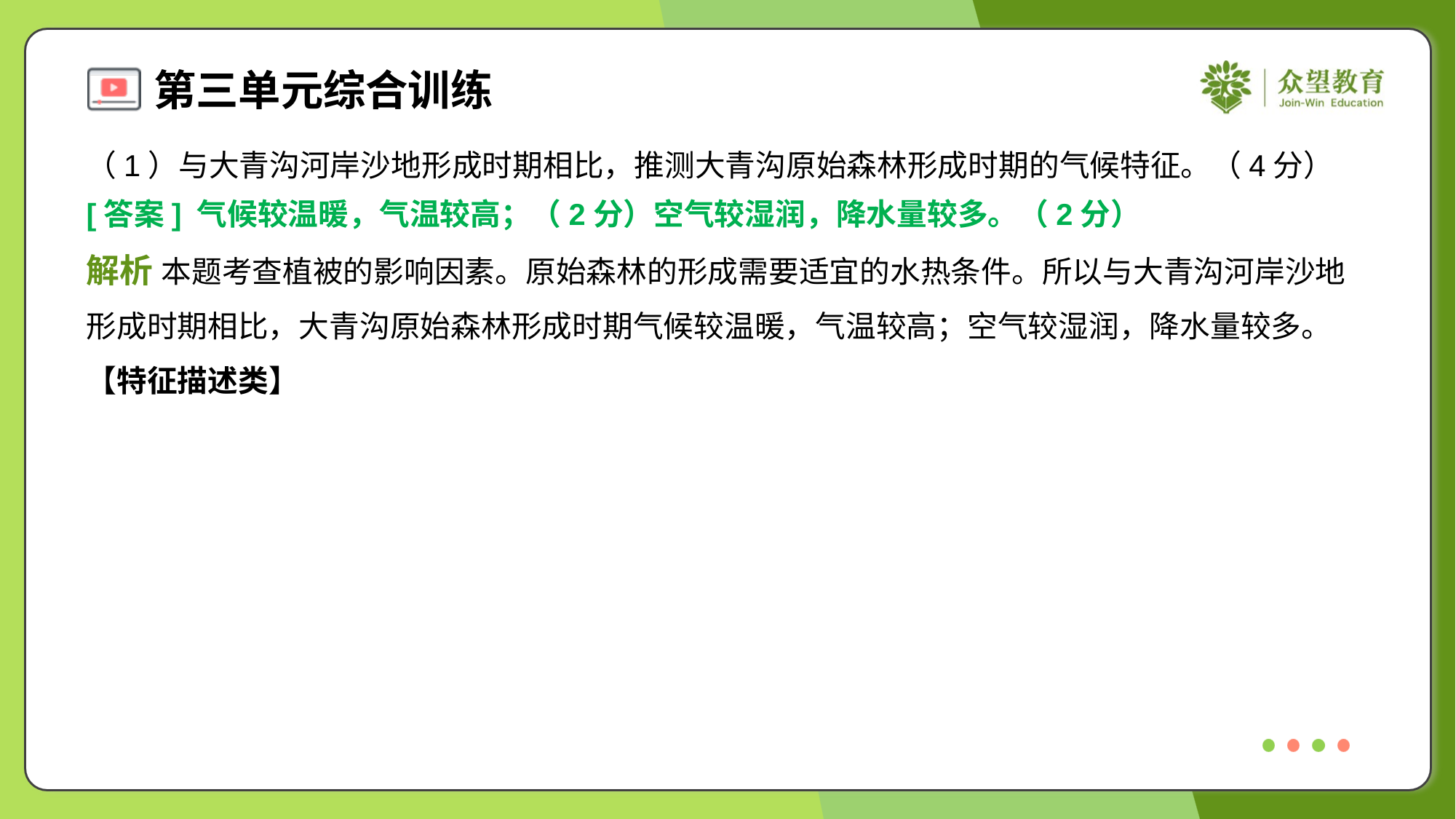

（1）与大青沟河岸沙地形成时期相比，推测大青沟原始森林形成时期的气候特征。（4分）
[答案] 气候较温暖，气温较高；（2分）空气较湿润，降水量较多。（2分）
解析 本题考查植被的影响因素。原始森林的形成需要适宜的水热条件。所以与大青沟河岸沙地
形成时期相比，大青沟原始森林形成时期气候较温暖，气温较高；空气较湿润，降水量较多。
【特征描述类】